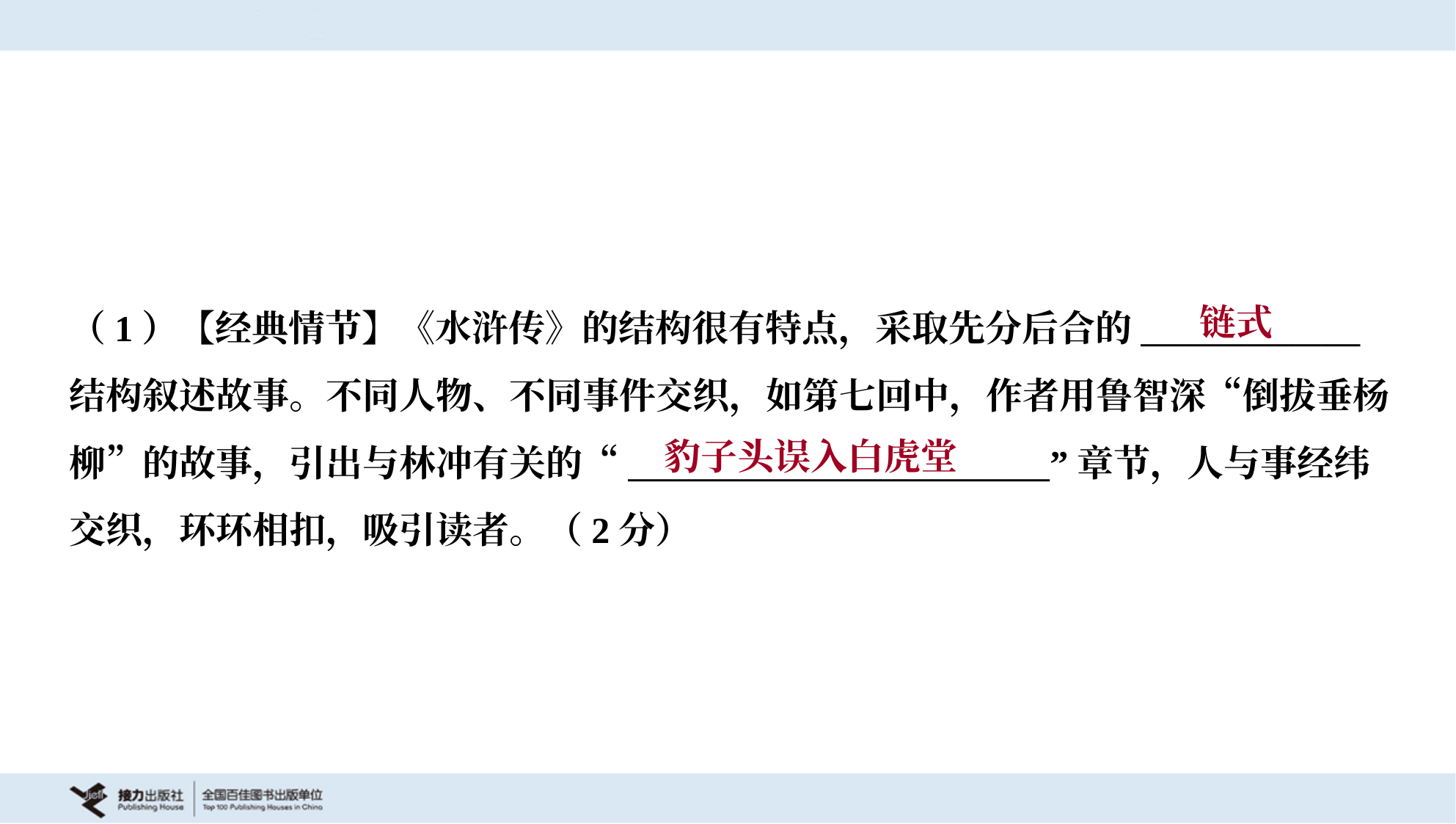

链式
（1）【经典情节】《水浒传》的结构很有特点，采取先分后合的_____________
结构叙述故事。不同人物、不同事件交织，如第七回中，作者用鲁智深“倒拔垂杨
柳”的故事，引出与林冲有关的“_________________________”章节，人与事经纬
交织，环环相扣，吸引读者。（2分）
豹子头误入白虎堂